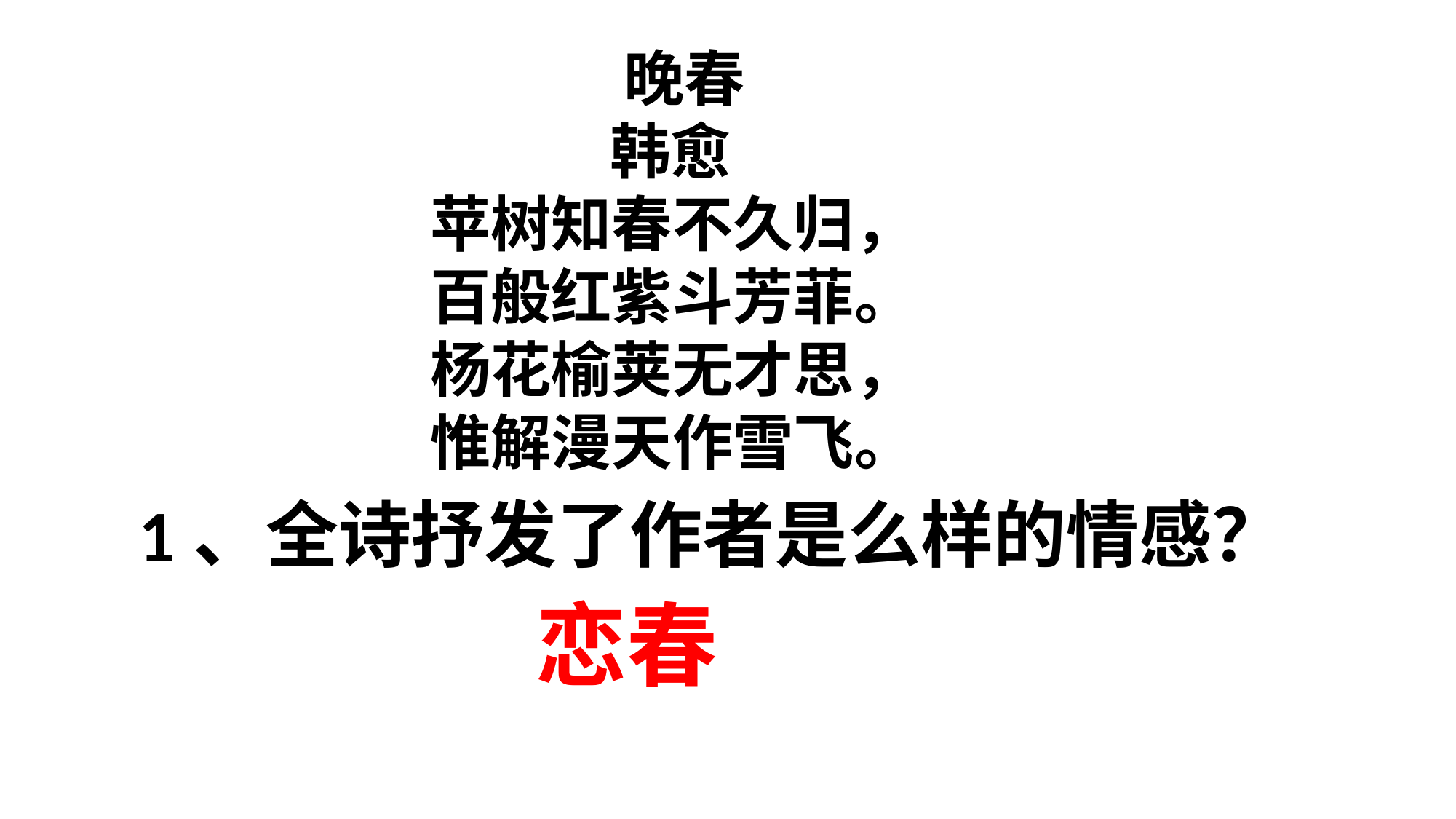

晚春
                                     韩愈
                        苹树知春不久归，
                        百般红紫斗芳菲。
                        杨花榆荚无才思，
                        惟解漫天作雪飞。
1、全诗抒发了作者是么样的情感？
恋春